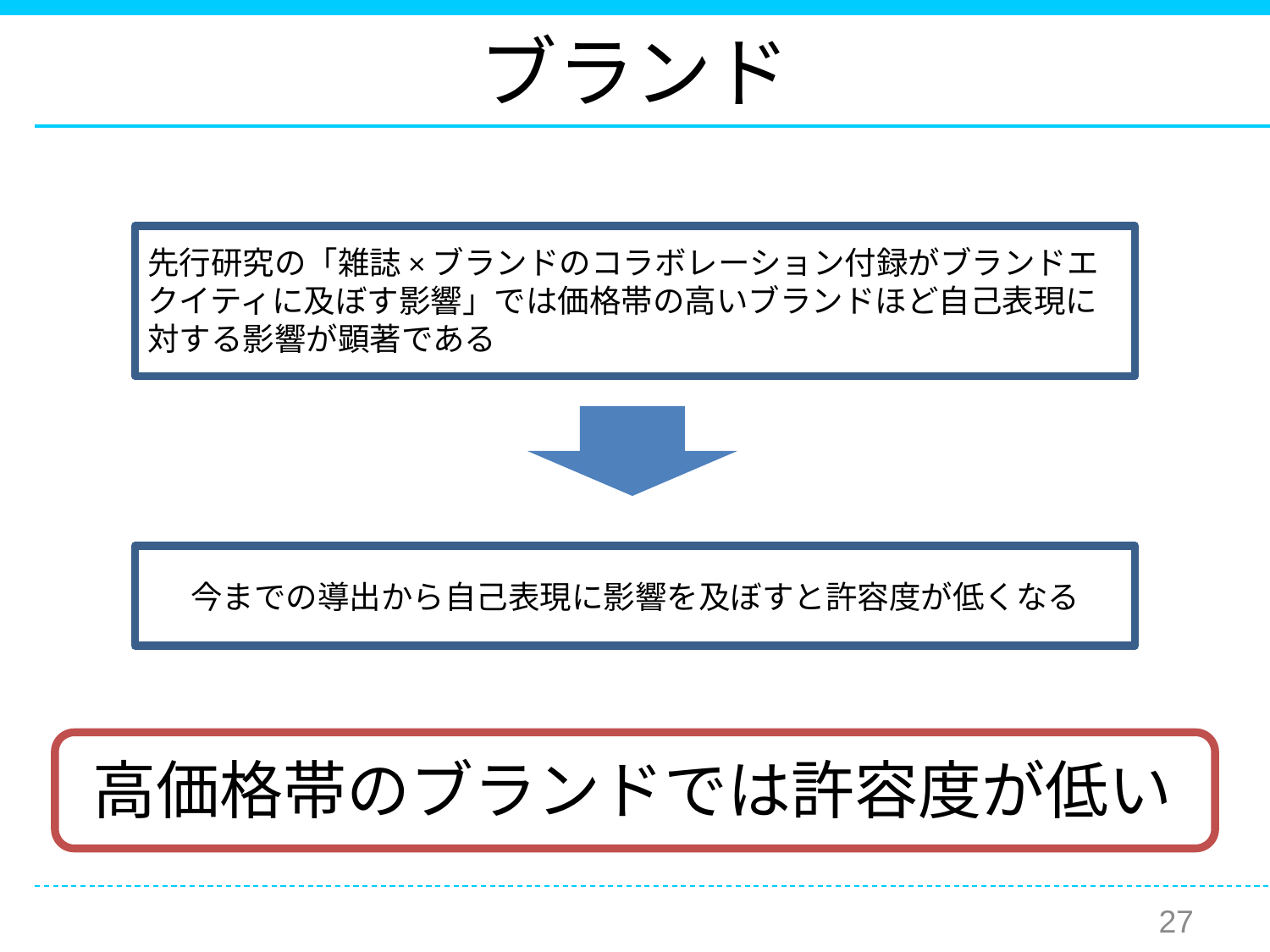

# ブランド

先行研究の「雑誌×ブランドのコラボレーション付録がブランドエクイティに及ぼす影響」では価格帯の高いブランドほど自己表現に対する影響が顕著である

今までの導出から自己表現に影響を及ぼすと許容度が低くなる

高価格帯のブランドでは許容度が低い
27